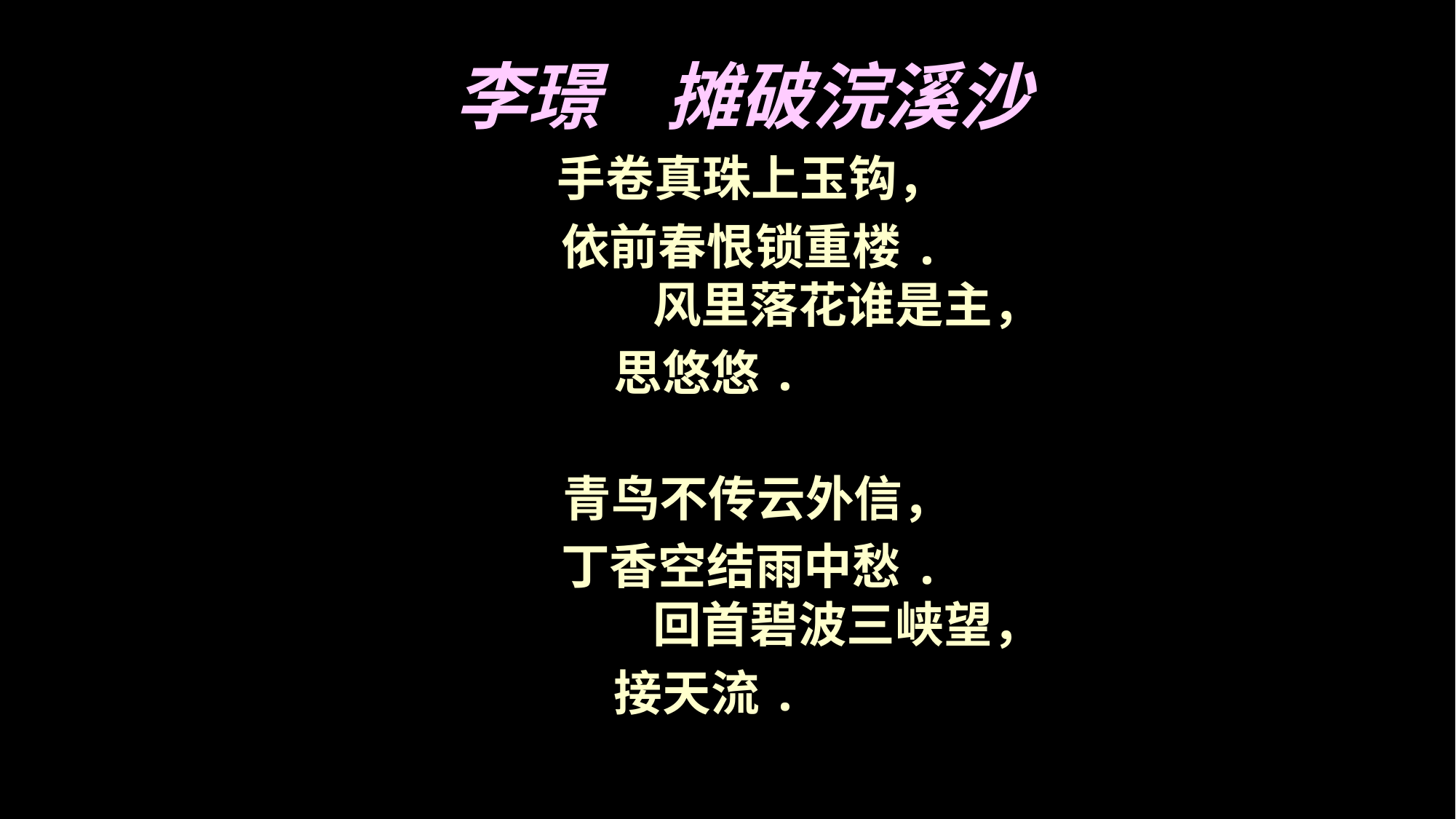

李璟    摊破浣溪沙
          手卷真珠上玉钩，
         依前春恨锁重楼.
          风里落花谁是主，
 思悠悠.
          青鸟不传云外信，
         丁香空结雨中愁.
          回首碧波三峡望，
 接天流.